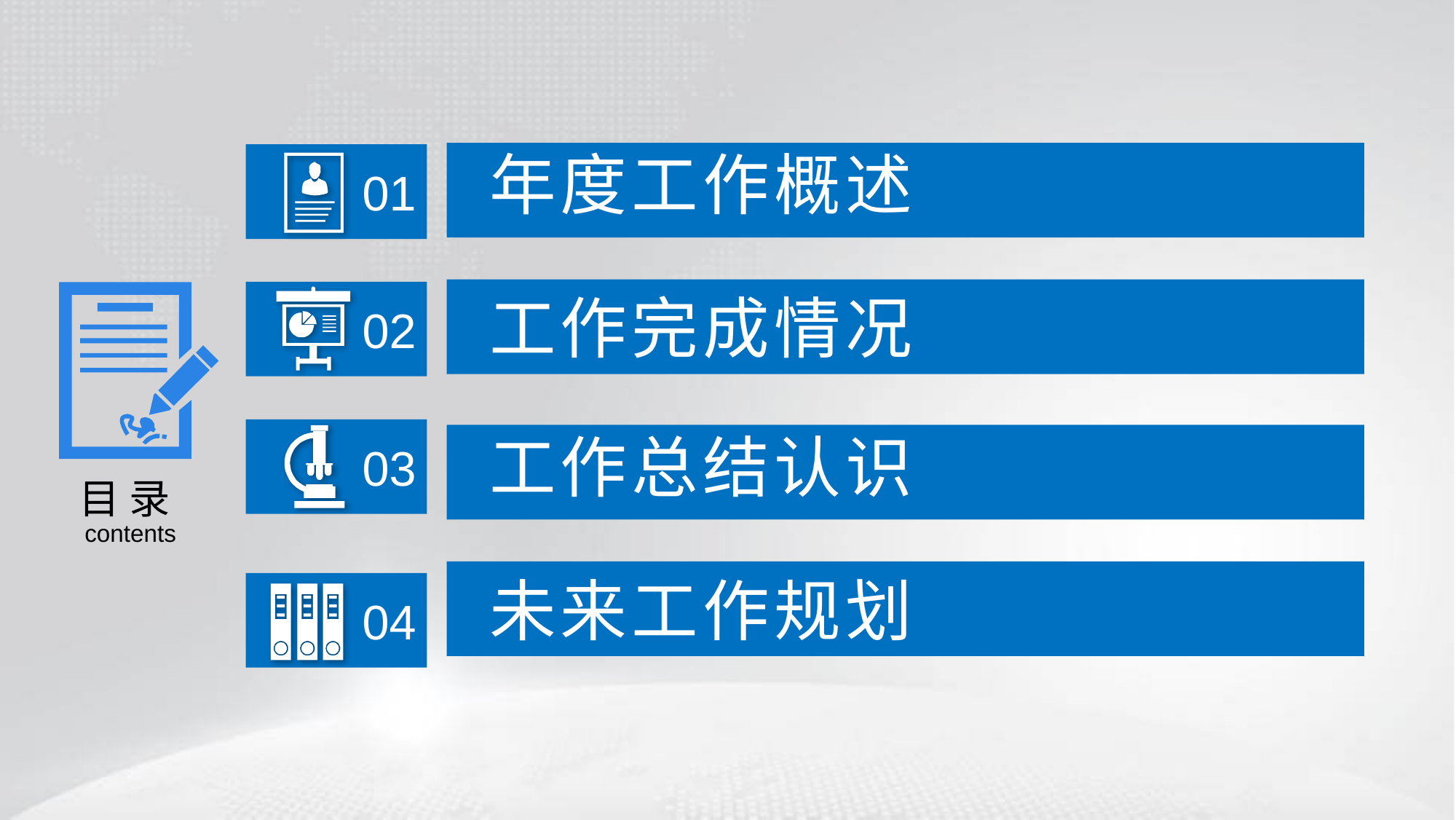

年度工作概述

01

工作完成情况
02

目 录
contents
03

工作总结认识

未来工作规划
04